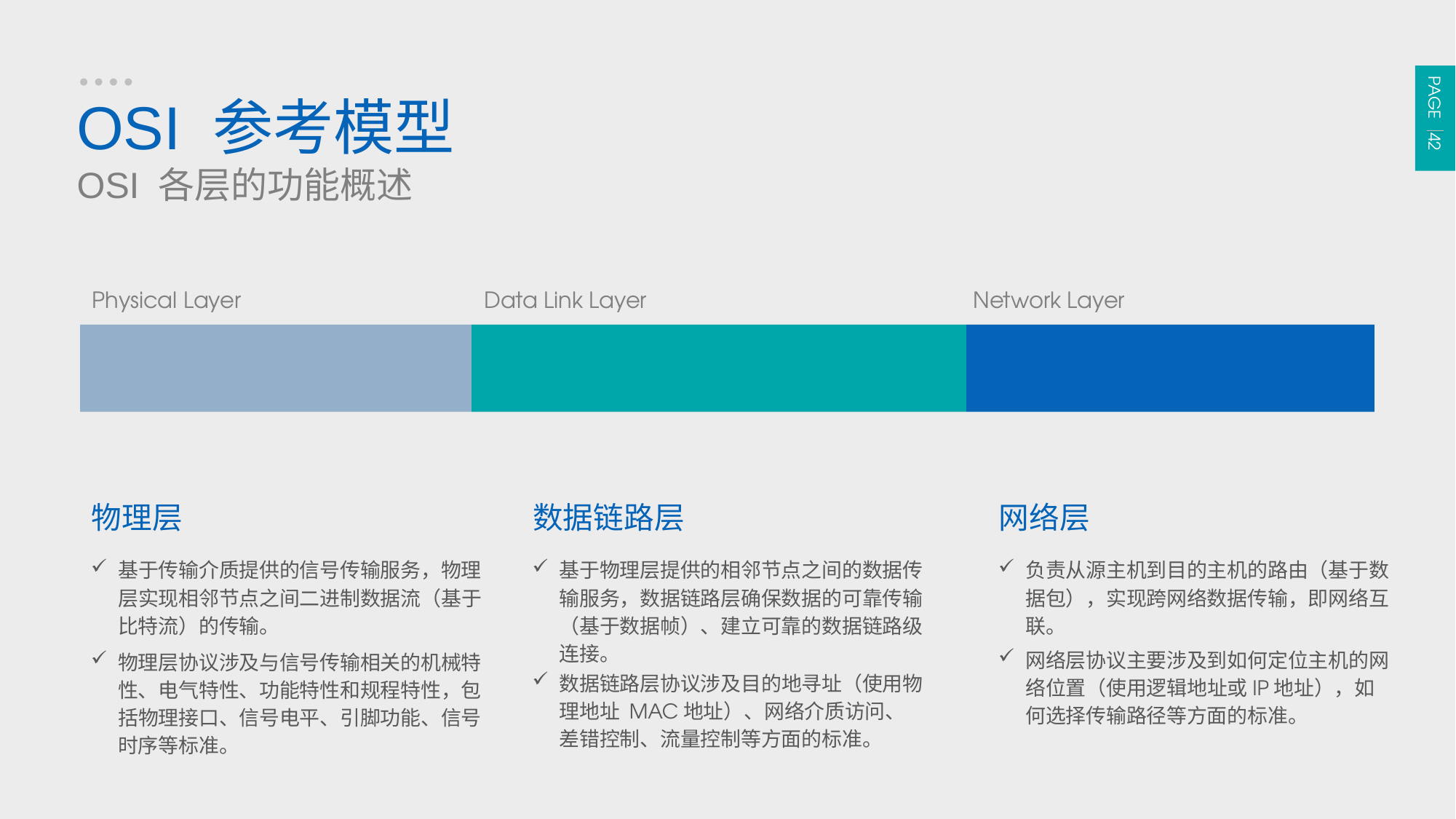

PAGE   42
OSI 参考模型
OSI 各层的功能概述
Physical Layer

Data Link Layer

Network Layer

数据链路层
基于物理层提供的相邻节点之间的数据传输服务，数据链路层确保数据的可靠传输（基于数据帧）、建立可靠的数据链路级连接。
数据链路层协议涉及目的地寻址（使用物理地址 MAC地址）、网络介质访问、差错控制、流量控制等方面的标准。
网络层
负责从源主机到目的主机的路由（基于数据包），实现跨网络数据传输，即网络互联。
网络层协议主要涉及到如何定位主机的网络位置（使用逻辑地址或IP地址），如何选择传输路径等方面的标准。
物理层
基于传输介质提供的信号传输服务，物理层实现相邻节点之间二进制数据流（基于比特流）的传输。
物理层协议涉及与信号传输相关的机械特性、电气特性、功能特性和规程特性，包括物理接口、信号电平、引脚功能、信号时序等标准。